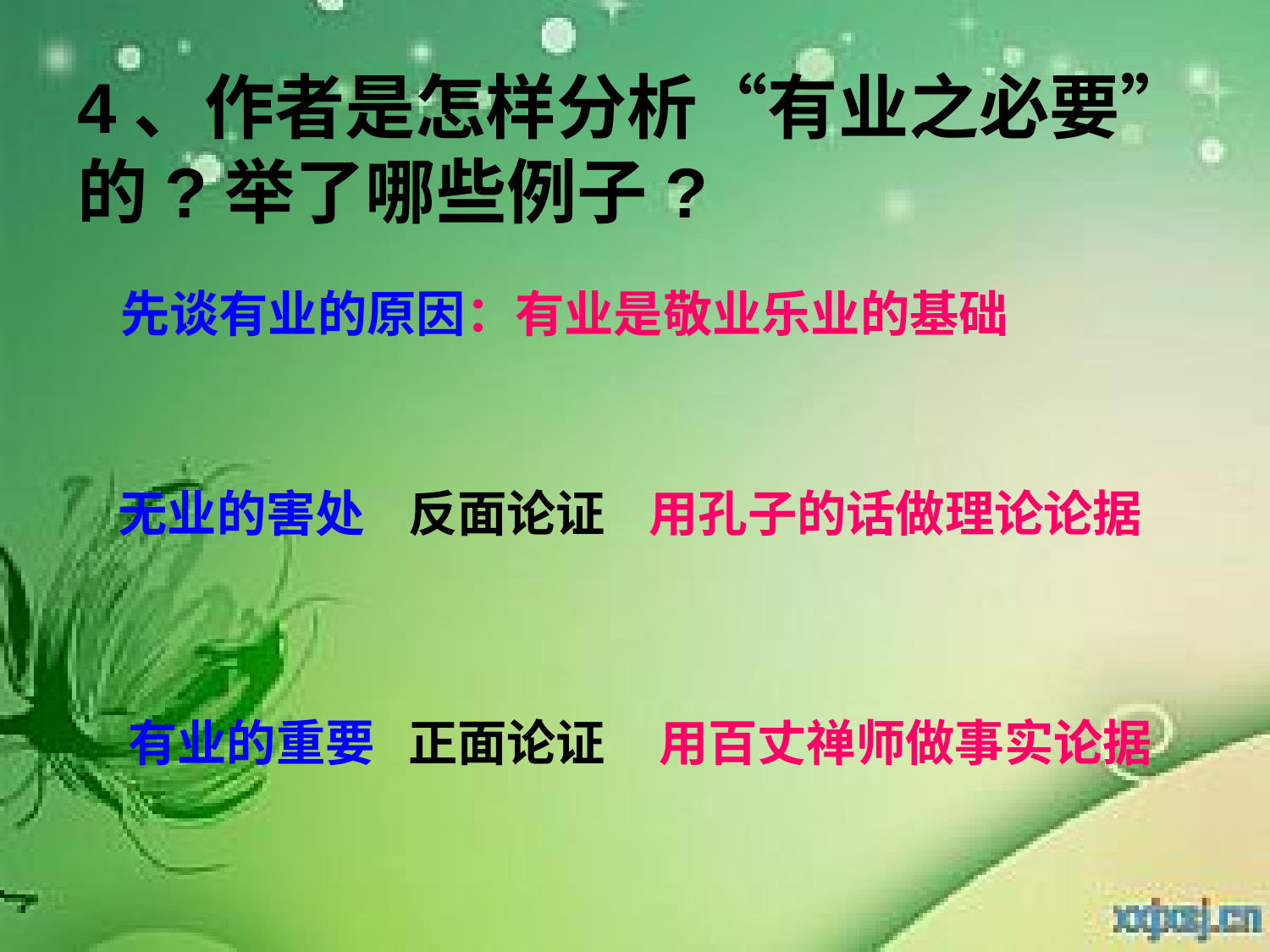

4、作者是怎样分析“有业之必要”的?举了哪些例子?
先谈有业的原因：有业是敬业乐业的基础

无业的害处
反面论证
用孔子的话做理论论据
有业的重要
正面论证
用百丈禅师做事实论据